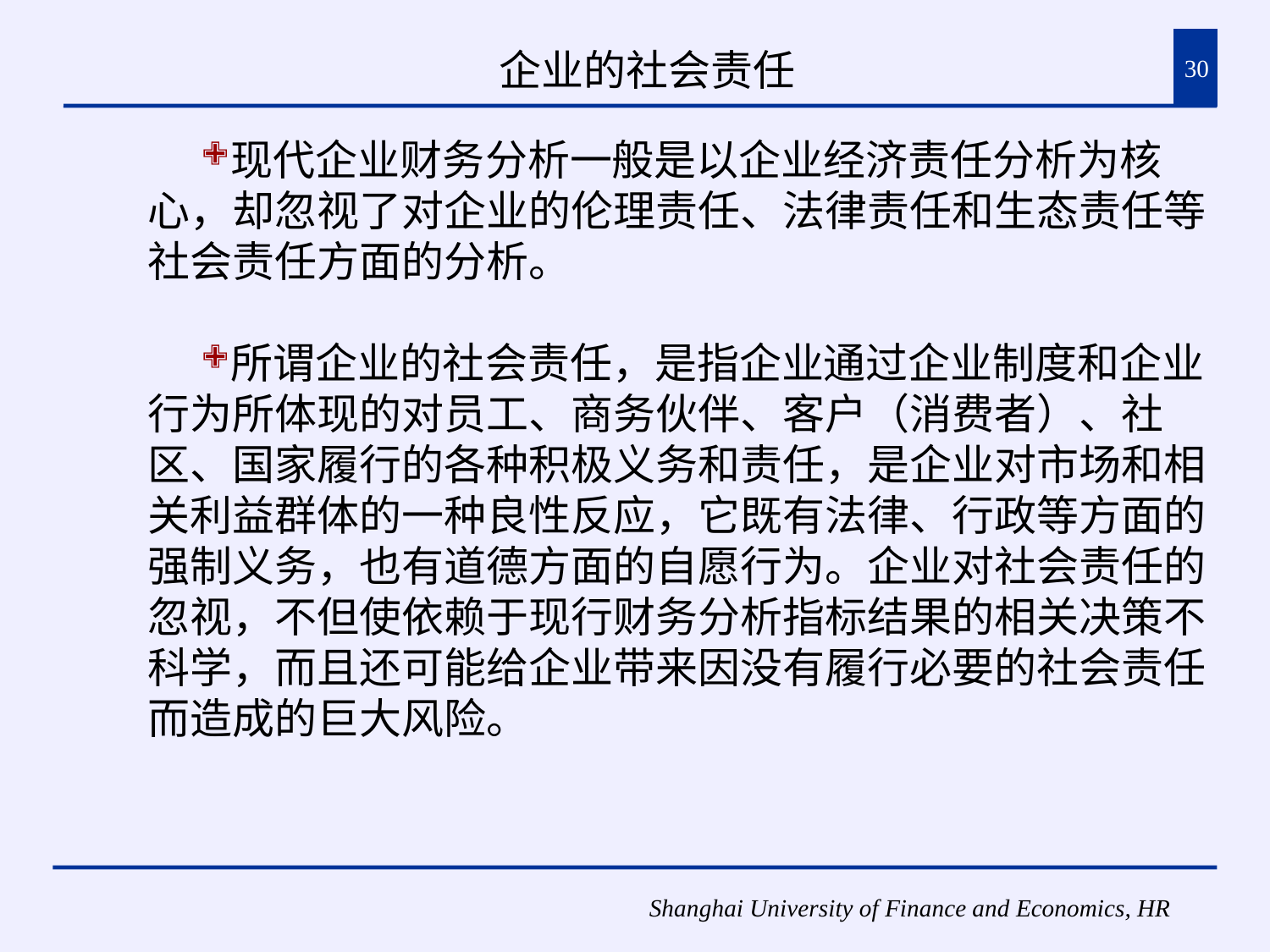

# 企业的社会责任
30
现代企业财务分析一般是以企业经济责任分析为核心，却忽视了对企业的伦理责任、法律责任和生态责任等社会责任方面的分析。

所谓企业的社会责任，是指企业通过企业制度和企业行为所体现的对员工、商务伙伴、客户（消费者）、社区、国家履行的各种积极义务和责任，是企业对市场和相关利益群体的一种良性反应，它既有法律、行政等方面的强制义务，也有道德方面的自愿行为。企业对社会责任的忽视，不但使依赖于现行财务分析指标结果的相关决策不科学，而且还可能给企业带来因没有履行必要的社会责任而造成的巨大风险。